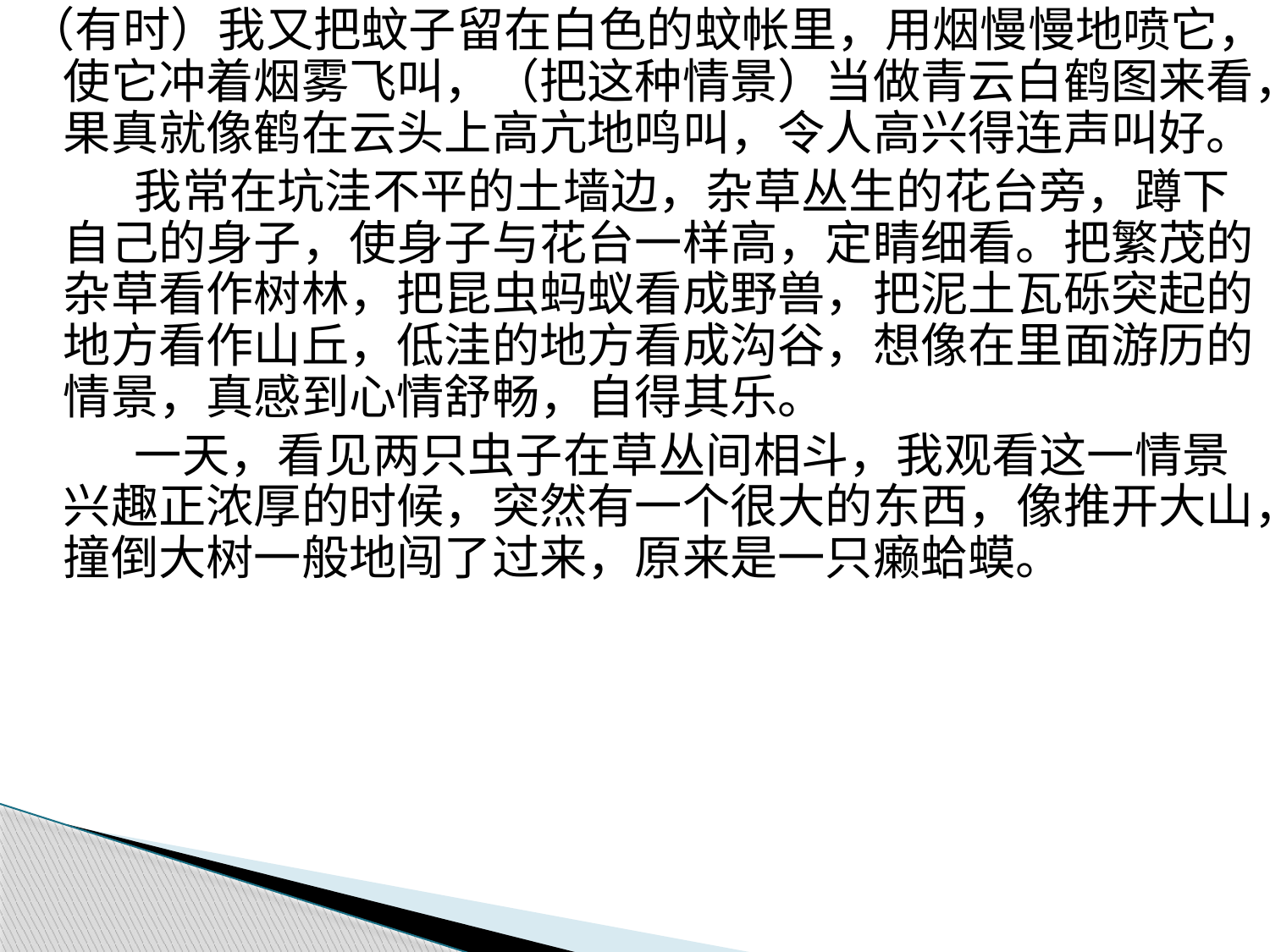

（有时）我又把蚊子留在白色的蚊帐里，用烟慢慢地喷它，使它冲着烟雾飞叫，（把这种情景）当做青云白鹤图来看，果真就像鹤在云头上高亢地鸣叫，令人高兴得连声叫好。
         我常在坑洼不平的土墙边，杂草丛生的花台旁，蹲下自己的身子，使身子与花台一样高，定睛细看。把繁茂的杂草看作树林，把昆虫蚂蚁看成野兽，把泥土瓦砾突起的地方看作山丘，低洼的地方看成沟谷，想像在里面游历的情景，真感到心情舒畅，自得其乐。
         一天，看见两只虫子在草丛间相斗，我观看这一情景兴趣正浓厚的时候，突然有一个很大的东西，像推开大山，撞倒大树一般地闯了过来，原来是一只癞蛤蟆。